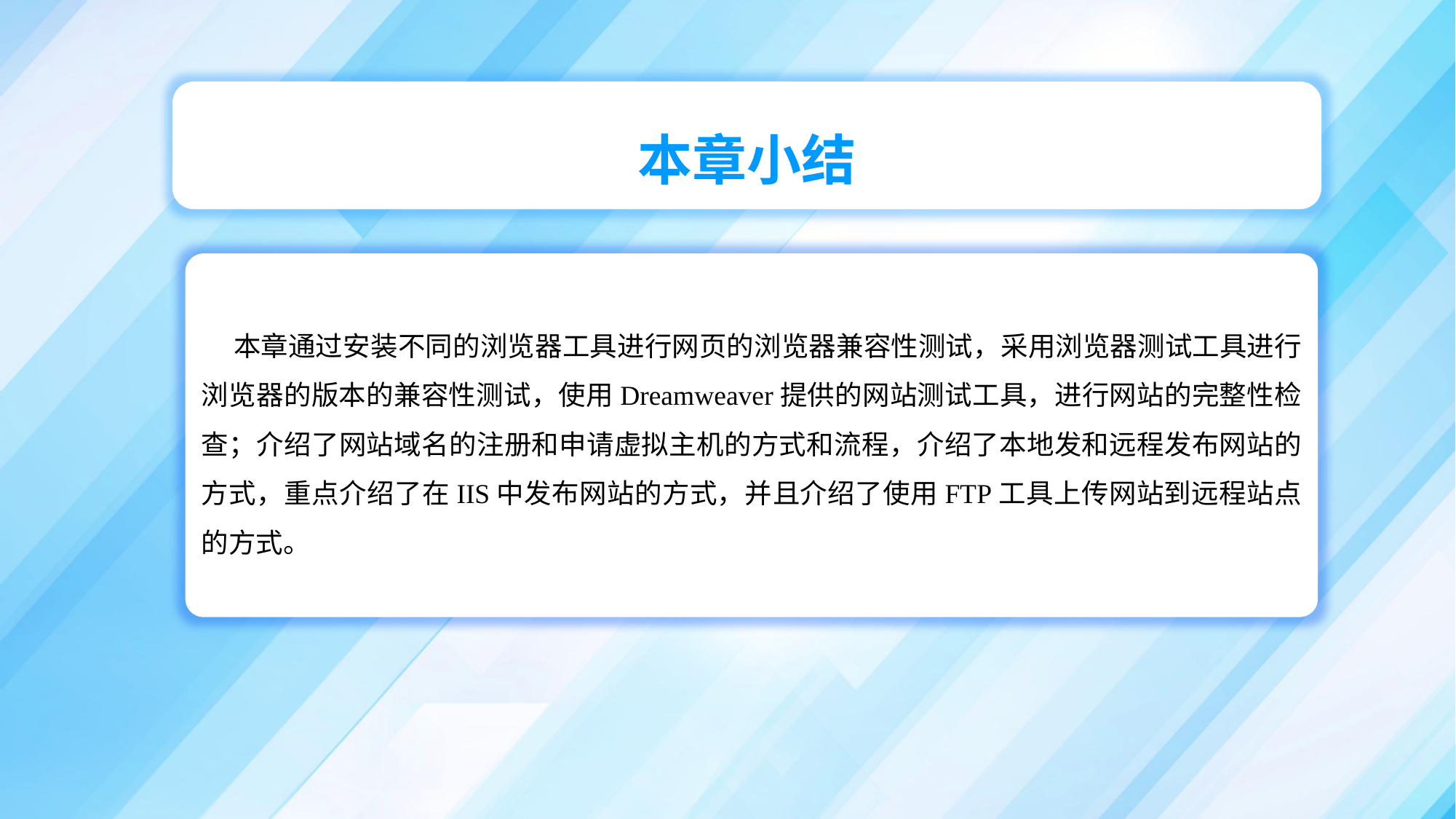

本章通过安装不同的浏览器工具进行网页的浏览器兼容性测试，采用浏览器测试工具进行浏览器的版本的兼容性测试，使用Dreamweaver提供的网站测试工具，进行网站的完整性检查；介绍了网站域名的注册和申请虚拟主机的方式和流程，介绍了本地发和远程发布网站的方式，重点介绍了在IIS中发布网站的方式，并且介绍了使用FTP工具上传网站到远程站点的方式。